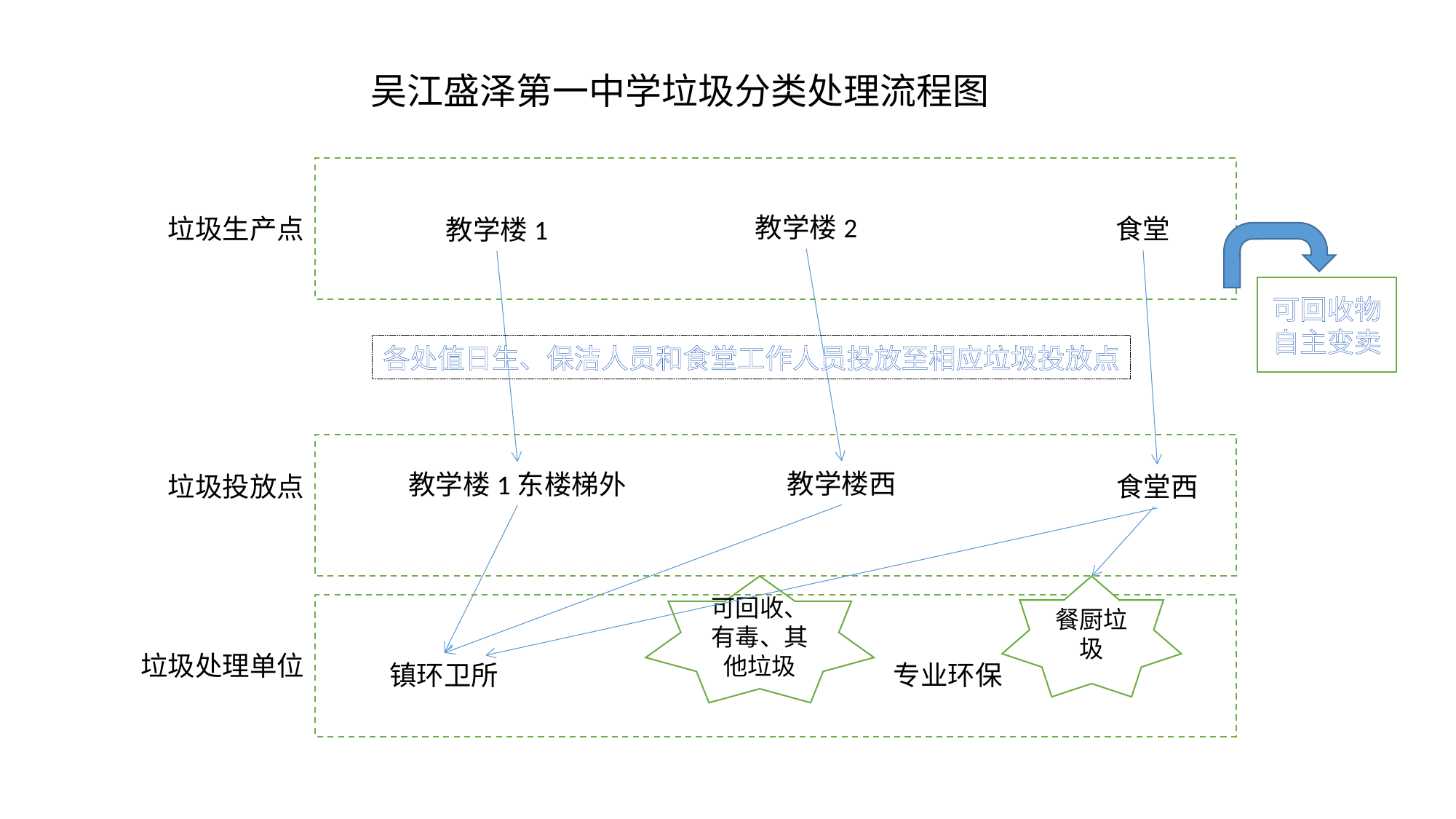

吴江盛泽第一中学垃圾分类处理流程图

教学楼2
垃圾生产点
食堂
教学楼1

可回收物自主变卖
各处值日生、保洁人员和食堂工作人员投放至相应垃圾投放点

教学楼西
教学楼1东楼梯外
垃圾投放点
食堂西
可回收、有毒、其他垃圾
餐厨垃圾

垃圾处理单位
镇环卫所
专业环保